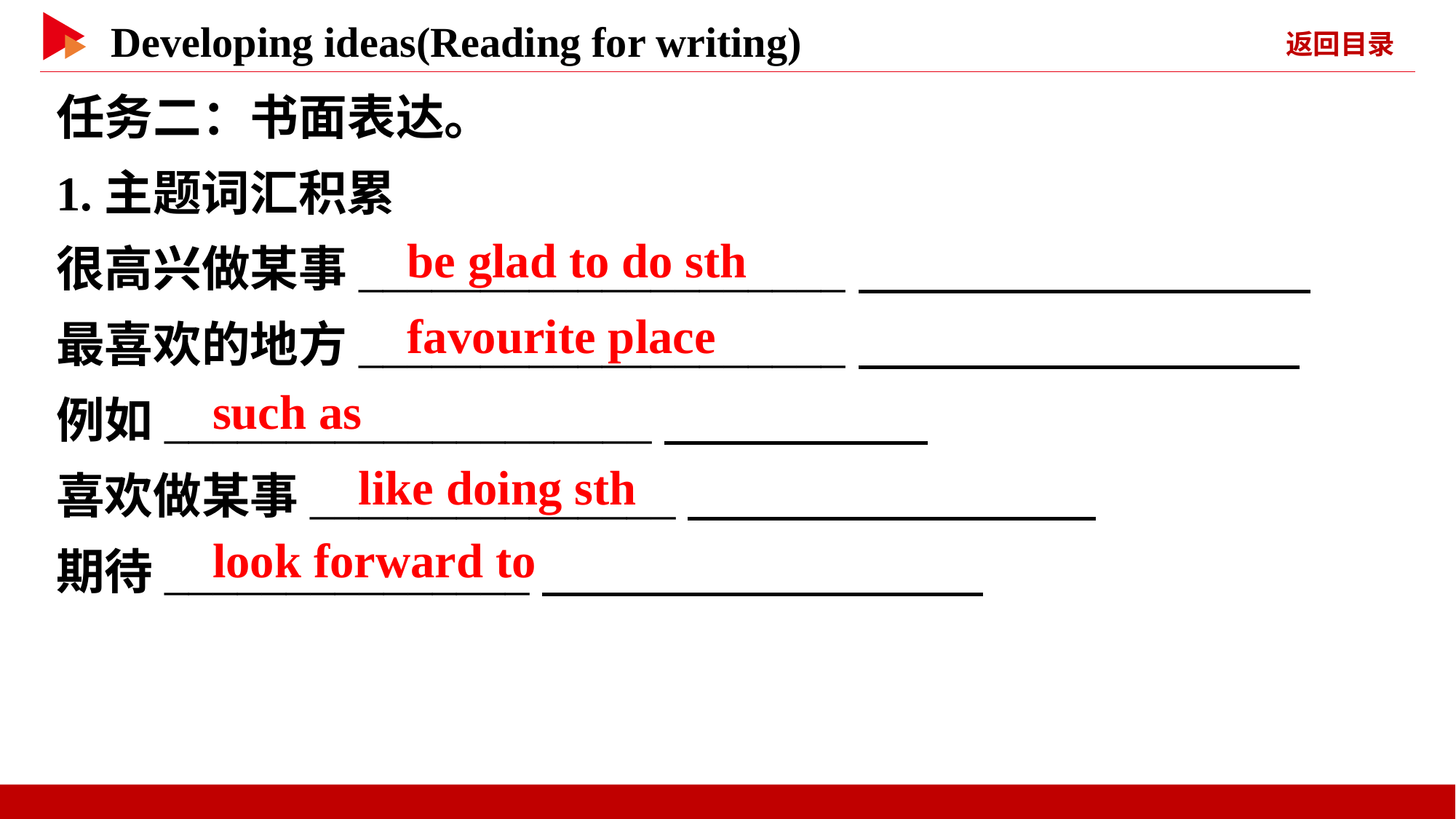

任务二：书面表达。
1.主题词汇积累
很高兴做某事____________________
最喜欢的地方____________________
例如____________________
喜欢做某事_______________
期待_______________
　be glad to do sth
　favourite place
　such as
　like doing sth
　look forward to